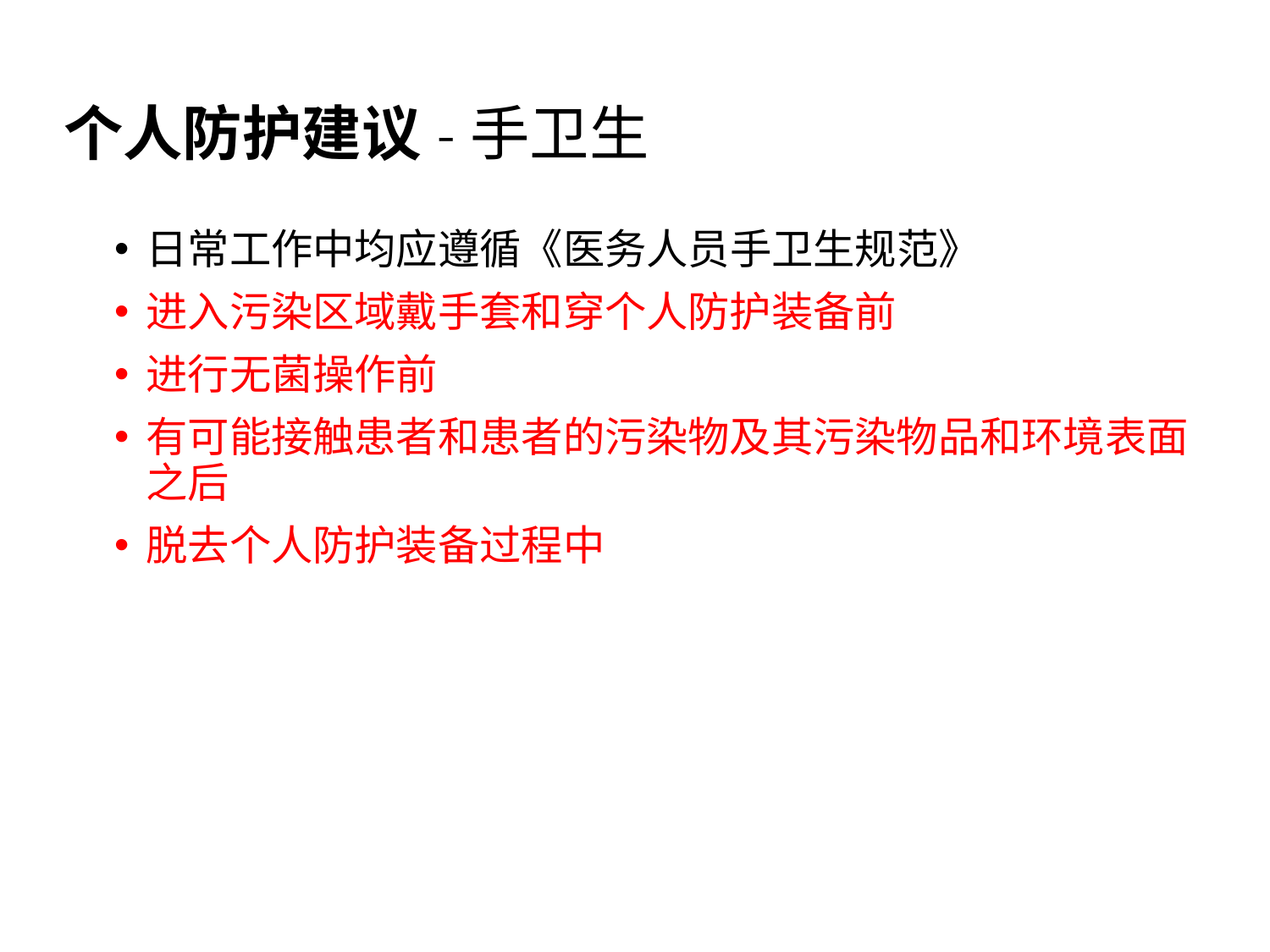

# 个人防护建议-手卫生
日常工作中均应遵循《医务人员手卫生规范》
进入污染区域戴手套和穿个人防护装备前
进行无菌操作前
有可能接触患者和患者的污染物及其污染物品和环境表面之后
脱去个人防护装备过程中